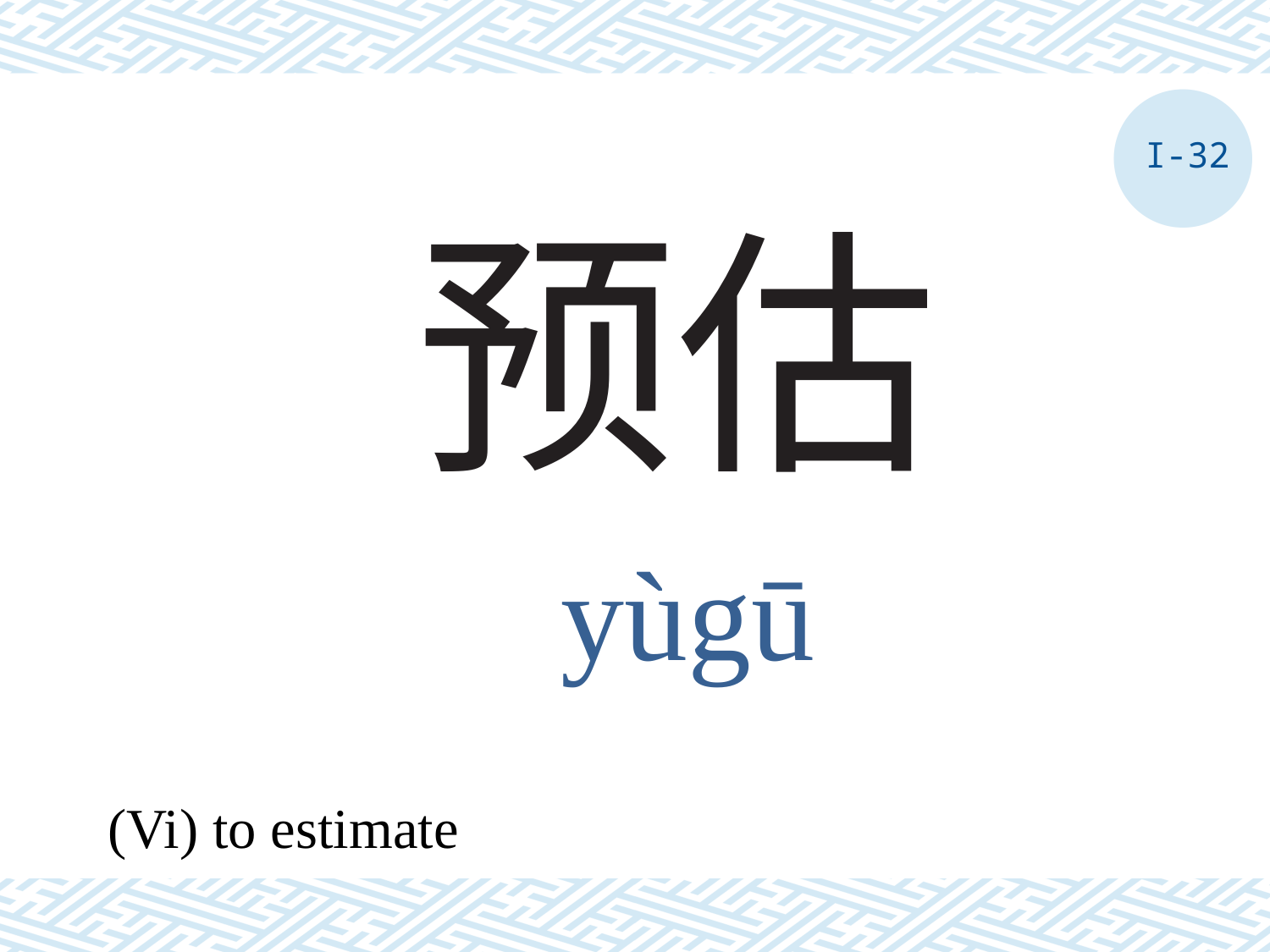

I-32

# 预估
yùgū
(Vi) to estimate